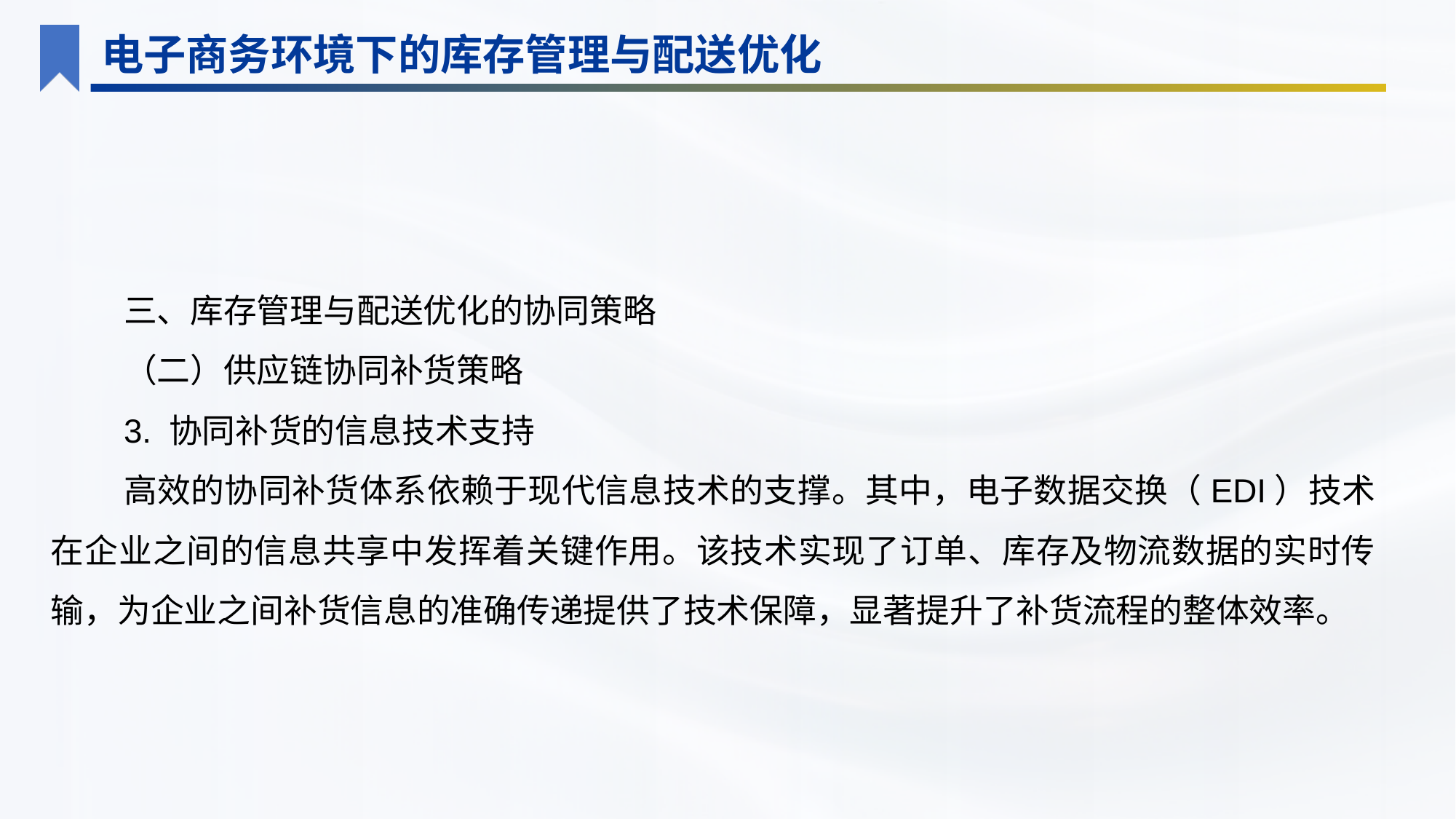

电子商务环境下的库存管理与配送优化
三、库存管理与配送优化的协同策略
（二）供应链协同补货策略
3. 协同补货的信息技术支持
高效的协同补货体系依赖于现代信息技术的支撑。其中，电子数据交换（EDI）技术在企业之间的信息共享中发挥着关键作用。该技术实现了订单、库存及物流数据的实时传输，为企业之间补货信息的准确传递提供了技术保障，显著提升了补货流程的整体效率。